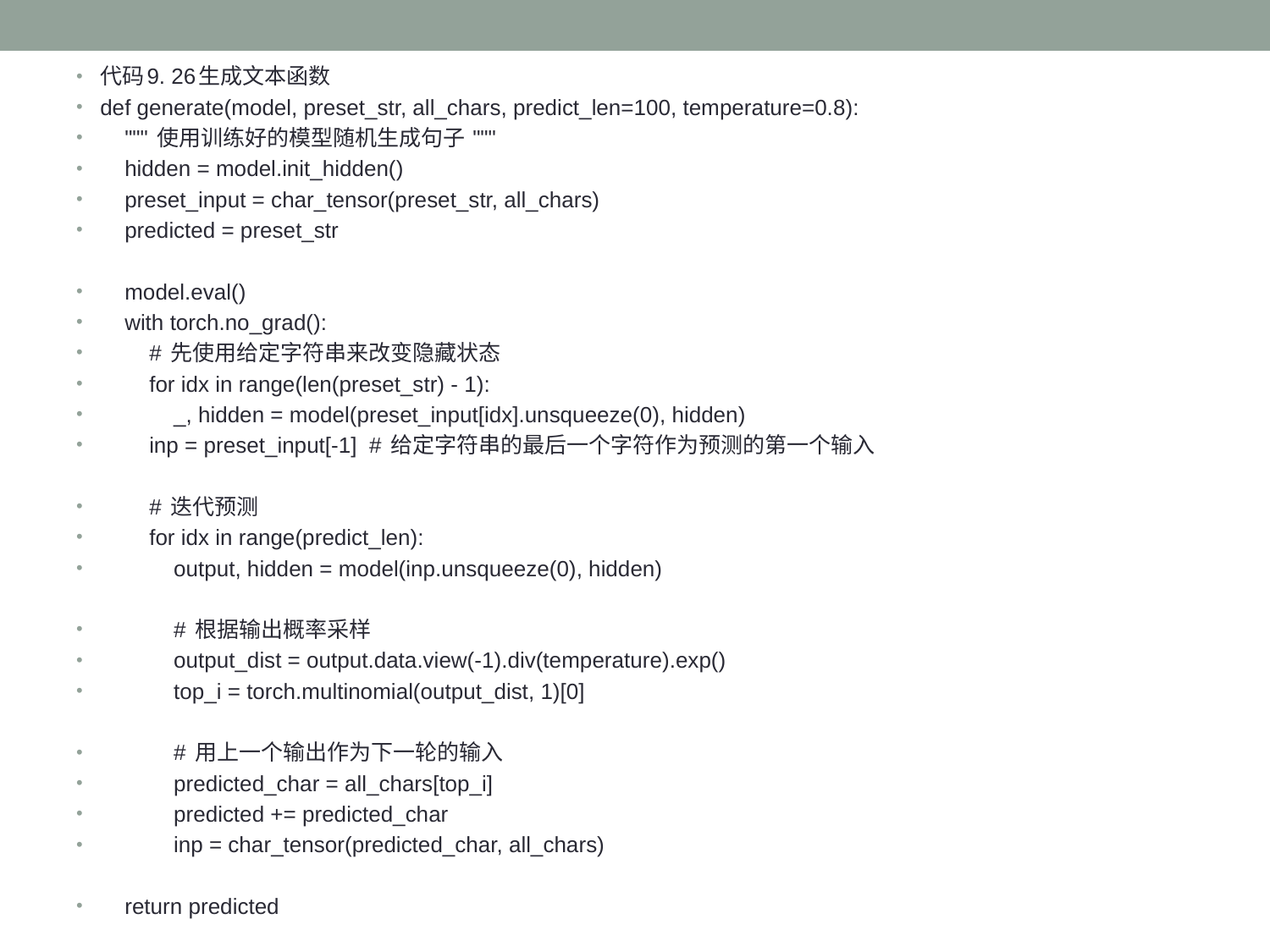

代码9. 26生成文本函数
def generate(model, preset_str, all_chars, predict_len=100, temperature=0.8):
    """ 使用训练好的模型随机生成句子 """
    hidden = model.init_hidden()
    preset_input = char_tensor(preset_str, all_chars)
    predicted = preset_str

    model.eval()
    with torch.no_grad():
        # 先使用给定字符串来改变隐藏状态
        for idx in range(len(preset_str) - 1):
            _, hidden = model(preset_input[idx].unsqueeze(0), hidden)
        inp = preset_input[-1]  # 给定字符串的最后一个字符作为预测的第一个输入

        # 迭代预测
        for idx in range(predict_len):
            output, hidden = model(inp.unsqueeze(0), hidden)

            # 根据输出概率采样
            output_dist = output.data.view(-1).div(temperature).exp()
            top_i = torch.multinomial(output_dist, 1)[0]

            # 用上一个输出作为下一轮的输入
            predicted_char = all_chars[top_i]
            predicted += predicted_char
            inp = char_tensor(predicted_char, all_chars)

    return predicted